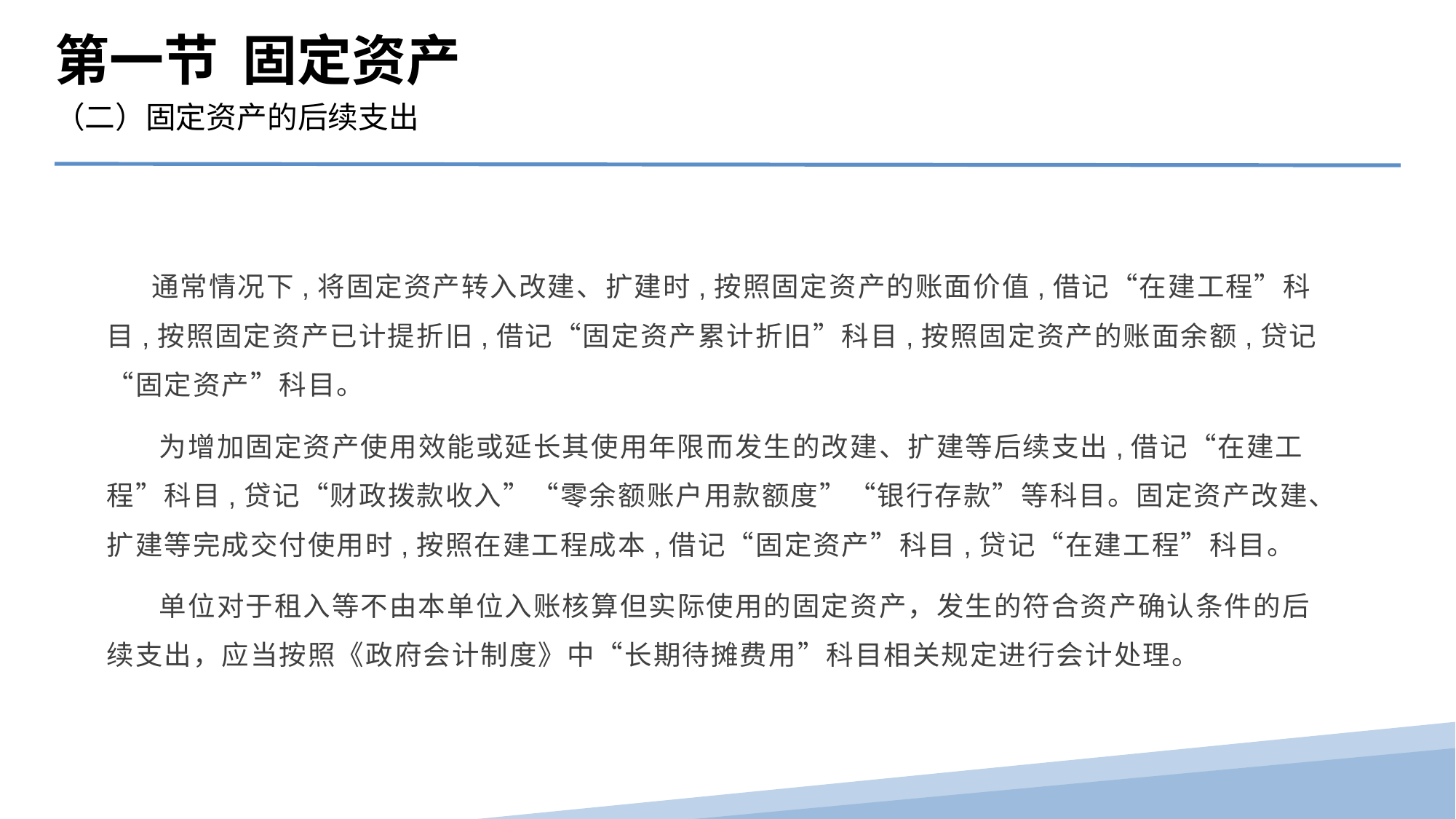

第一节  固定资产
（二）固定资产的后续支出
     通常情况下,将固定资产转入改建、扩建时,按照固定资产的账面价值,借记“在建工程”科目,按照固定资产已计提折旧,借记“固定资产累计折旧”科目,按照固定资产的账面余额,贷记“固定资产”科目。
      为增加固定资产使用效能或延长其使用年限而发生的改建、扩建等后续支出,借记“在建工程”科目,贷记“财政拨款收入”“零余额账户用款额度”“银行存款”等科目。固定资产改建、扩建等完成交付使用时,按照在建工程成本,借记“固定资产”科目,贷记“在建工程”科目。
      单位对于租入等不由本单位入账核算但实际使用的固定资产，发生的符合资产确认条件的后续支出，应当按照《政府会计制度》中“长期待摊费用”科目相关规定进行会计处理。